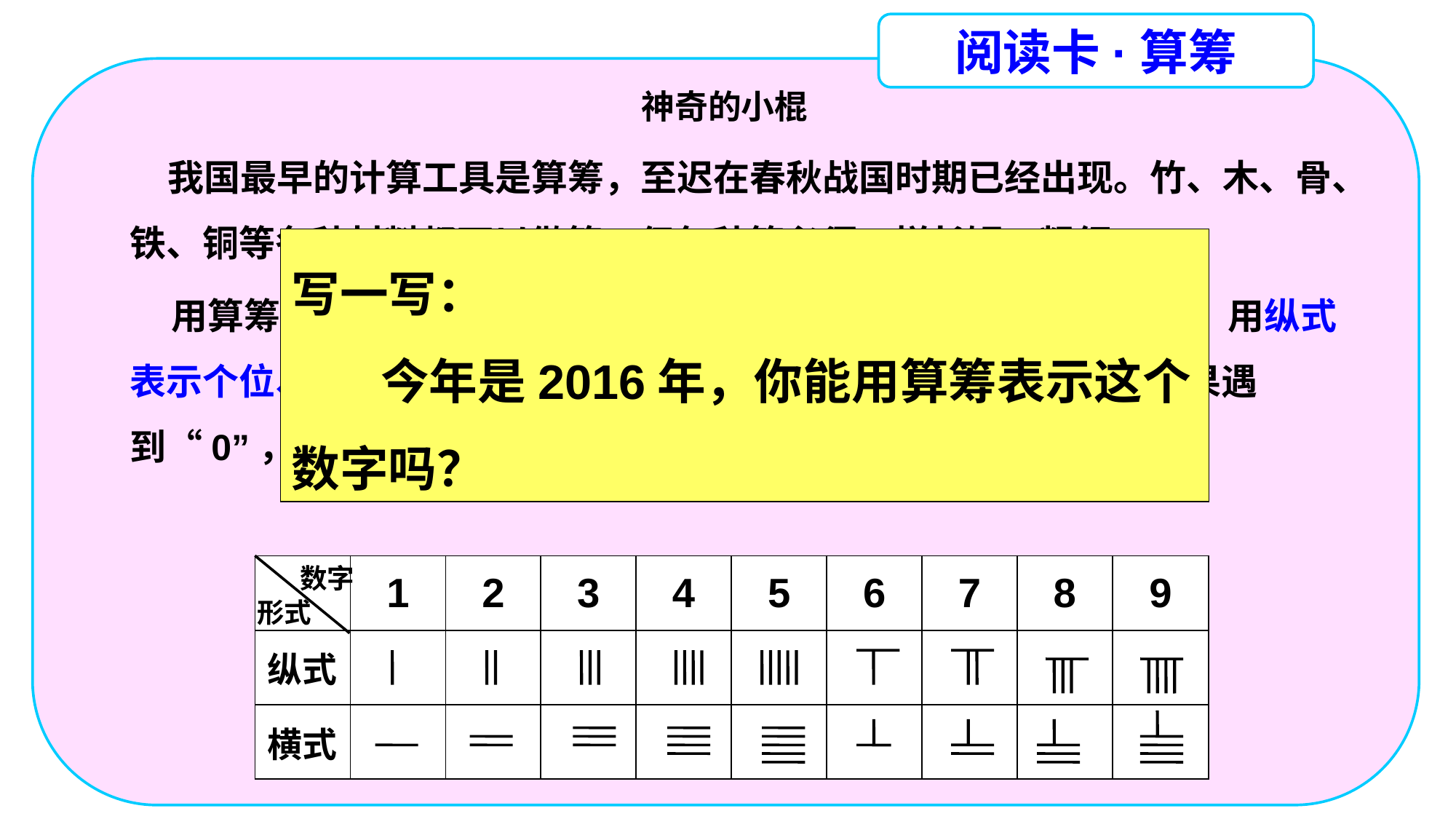

阅读卡·算筹

神奇的小棍
         我国最早的计算工具是算筹，至迟在春秋战国时期已经出现。竹、木、骨、铁、铜等各种材料都可以做筹。但每种筹必须一样长短、粗细。
         用算筹表示数字有2种形式，一种是纵式（直式），一种是横式。用纵式表示个位、百位、万位……用横式表示十位、千位、十万位……如果遇到“0”，则空位不摆算筹。
写一写：
       今年是2016年，你能用算筹表示这个数字吗？

数字
形式
|  | 1 | 2 | 3 | 4 | 5 | 6 | 7 | 8 | 9 |
| --- | --- | --- | --- | --- | --- | --- | --- | --- | --- |
| 纵式 |  |  |  |  |  |  |  |  |  |
| 横式 |  |  |  |  |  |  |  |  |  |